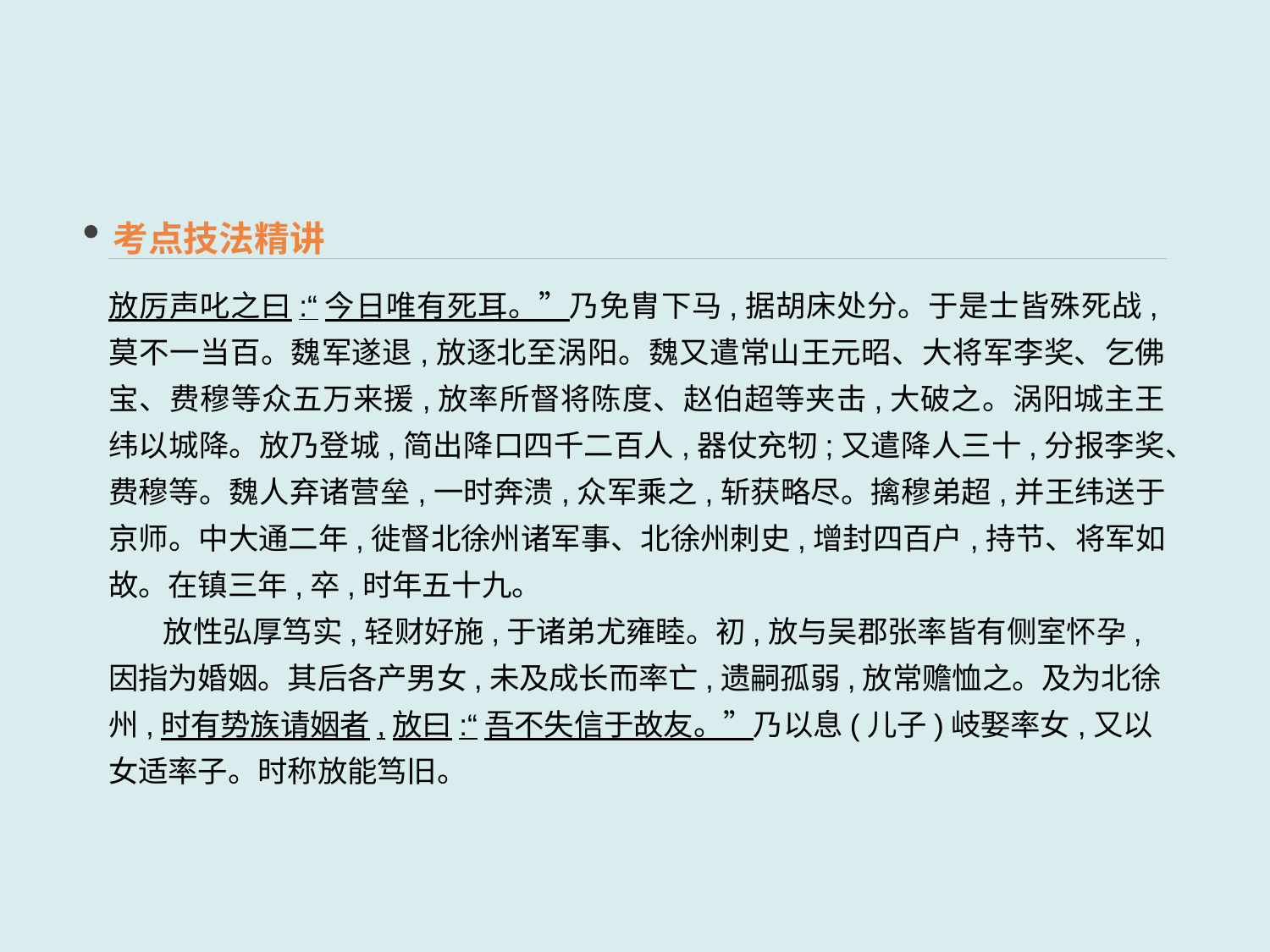

考点技法精讲

放厉声叱之曰:“今日唯有死耳。”乃免胄下马,据胡床处分。于是士皆殊死战,莫不一当百。魏军遂退,放逐北至涡阳。魏又遣常山王元昭、大将军李奖、乞佛宝、费穆等众五万来援,放率所督将陈度、赵伯超等夹击,大破之。涡阳城主王纬以城降。放乃登城,简出降口四千二百人,器仗充牣;又遣降人三十,分报李奖、费穆等。魏人弃诸营垒,一时奔溃,众军乘之,斩获略尽。擒穆弟超,并王纬送于京师。中大通二年,徙督北徐州诸军事、北徐州刺史,增封四百户,持节、将军如故。在镇三年,卒,时年五十九。
       放性弘厚笃实,轻财好施,于诸弟尤雍睦。初,放与吴郡张率皆有侧室怀孕,因指为婚姻。其后各产男女,未及成长而率亡,遗嗣孤弱,放常赡恤之。及为北徐州,时有势族请姻者,放曰:“吾不失信于故友。”乃以息(儿子)岐娶率女,又以女适率子。时称放能笃旧。